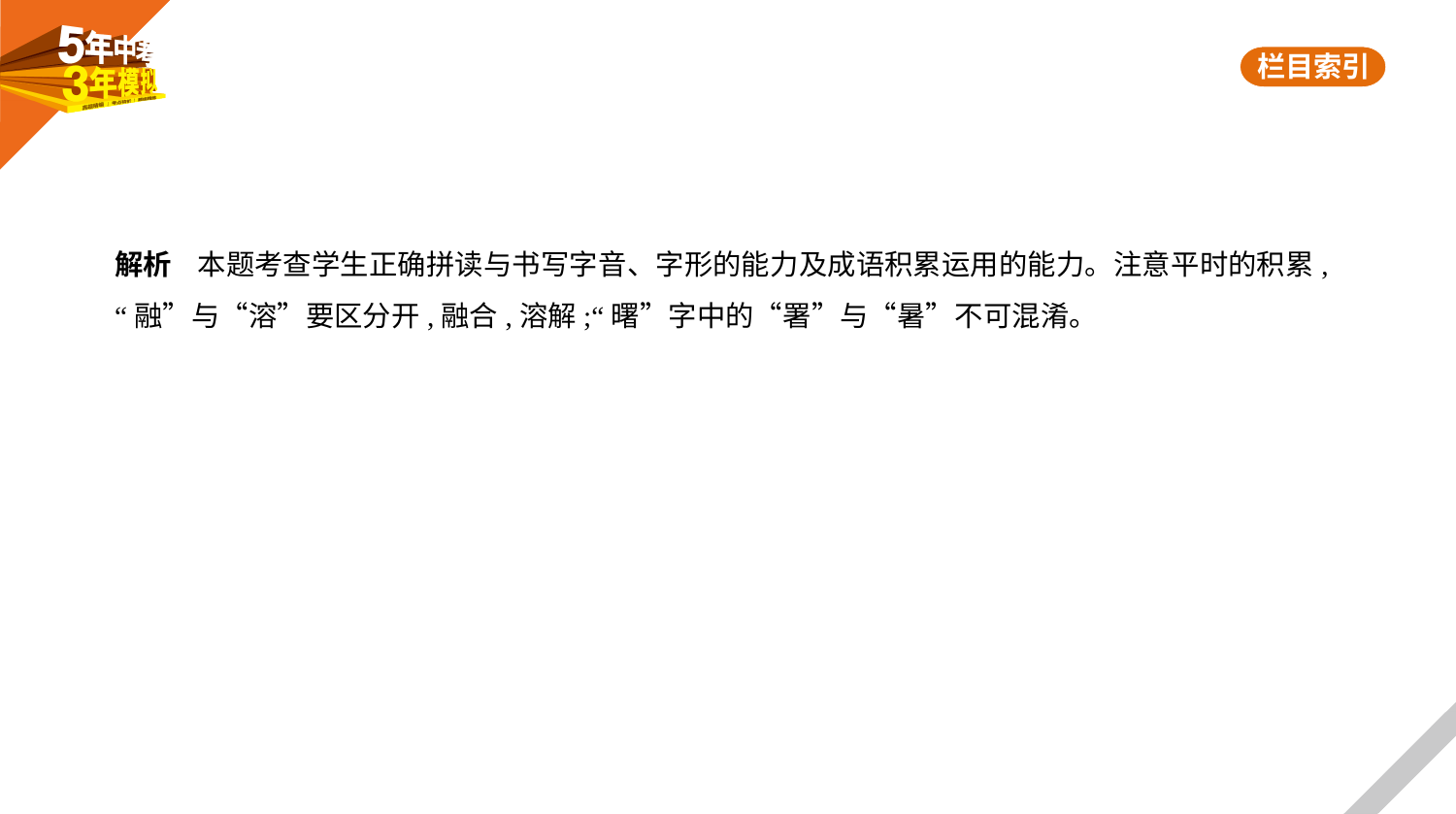

解析    本题考查学生正确拼读与书写字音、字形的能力及成语积累运用的能力。注意平时的积累,
“融”与“溶”要区分开,融合,溶解;“曙”字中的“署”与“暑”不可混淆。